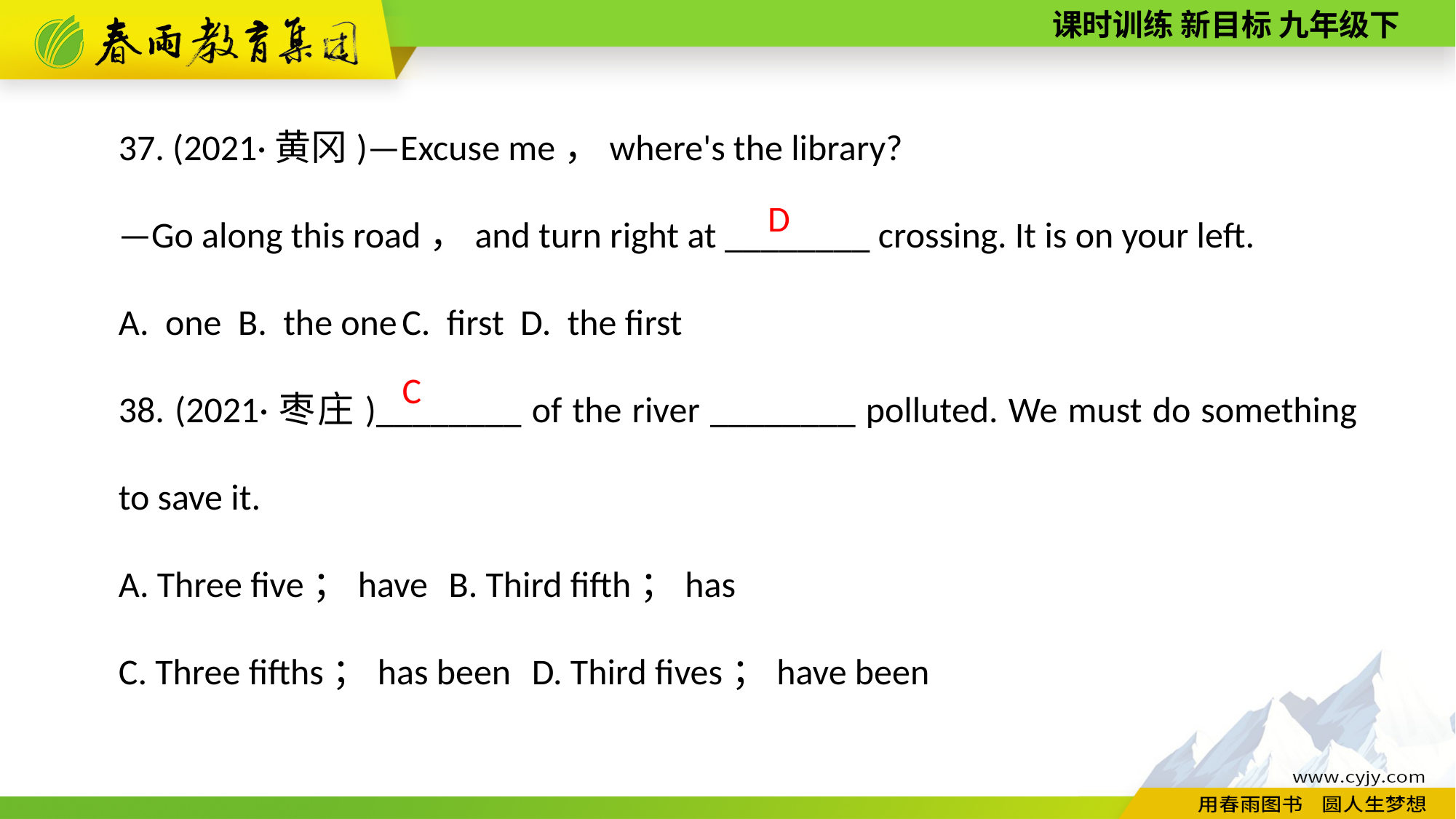

37. (2021·黄冈)—Excuse me，where's the library?
—Go along this road，and turn right at ________ crossing. It is on your left.
A.  one  B.  the one C.  first  D.  the first
38. (2021·枣庄)________ of the river ________ polluted. We must do something to save it.
A. Three five；have   B. Third fifth；has
C. Three fifths；has been   D. Third fives；have been
D
C